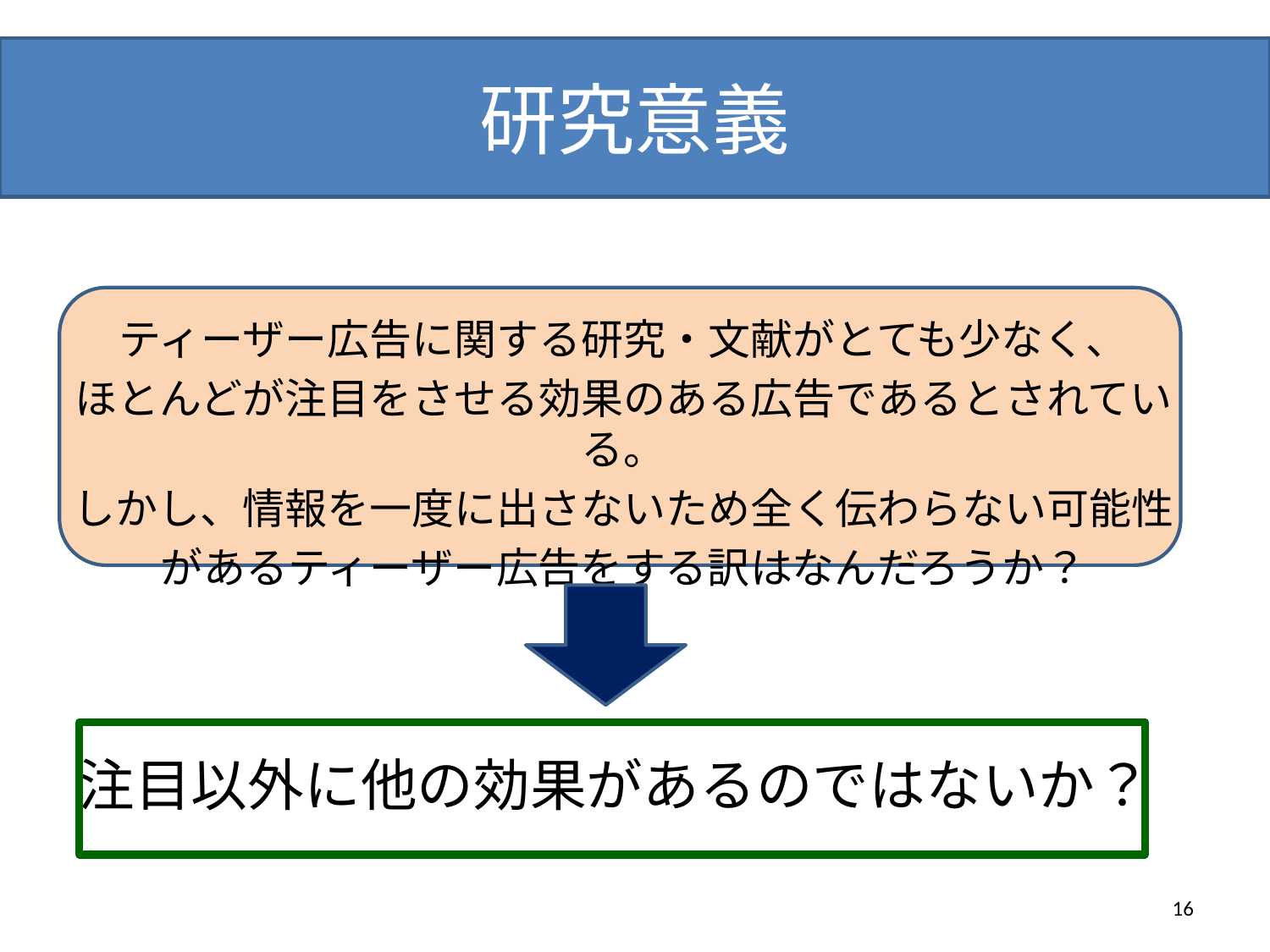

# 研究意義

ティーザー広告に関する研究・文献がとても少なく、
ほとんどが注目をさせる効果のある広告であるとされている。
しかし、情報を一度に出さないため全く伝わらない可能性
があるティーザー広告をする訳はなんだろうか？

注目以外に他の効果があるのではないか？
16